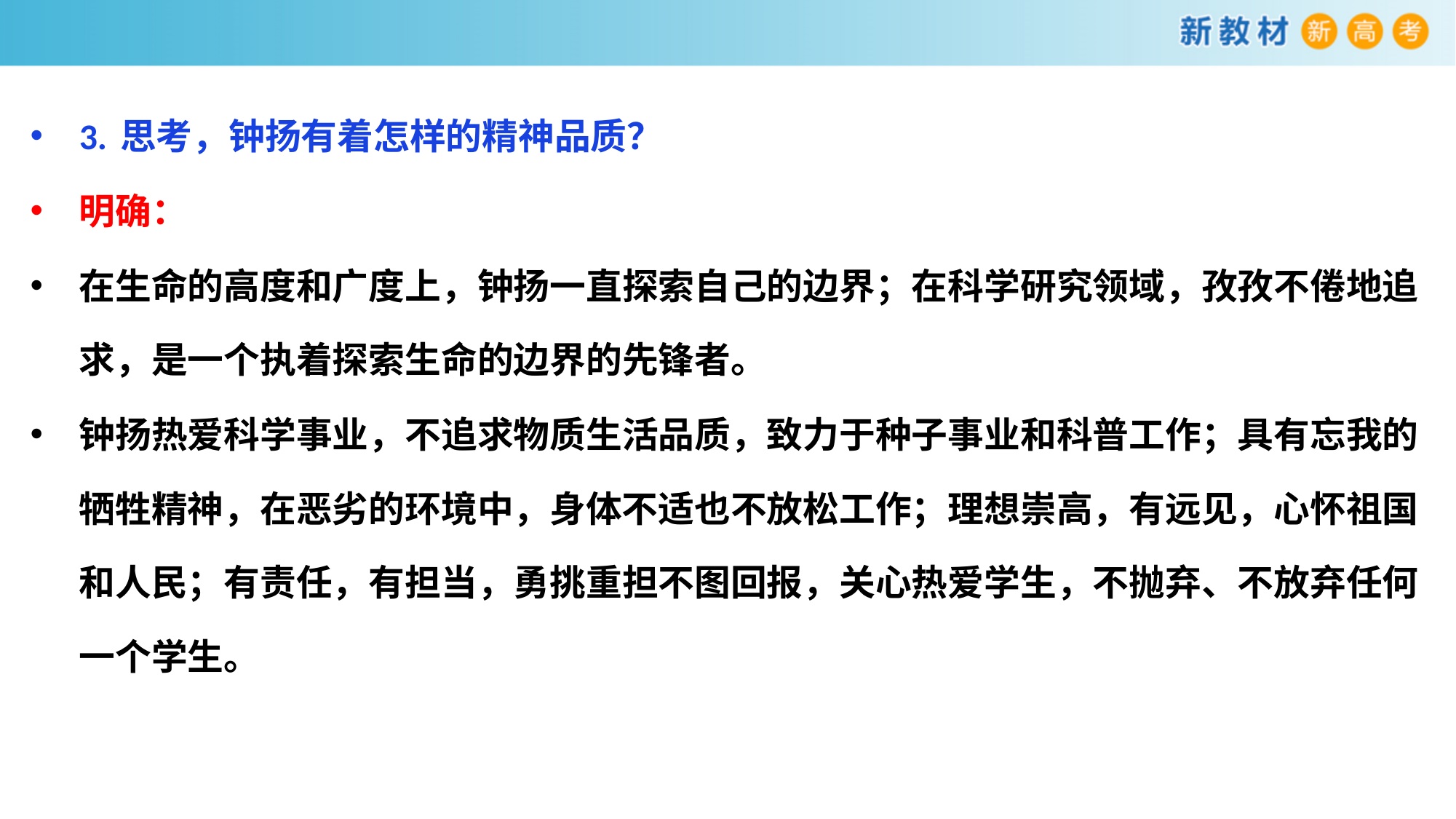

3. 思考，钟扬有着怎样的精神品质？
明确：
在生命的高度和广度上，钟扬一直探索自己的边界；在科学研究领域，孜孜不倦地追求，是一个执着探索生命的边界的先锋者。
钟扬热爱科学事业，不追求物质生活品质，致力于种子事业和科普工作；具有忘我的牺牲精神，在恶劣的环境中，身体不适也不放松工作；理想崇高，有远见，心怀祖国和人民；有责任，有担当，勇挑重担不图回报，关心热爱学生，不抛弃、不放弃任何一个学生。